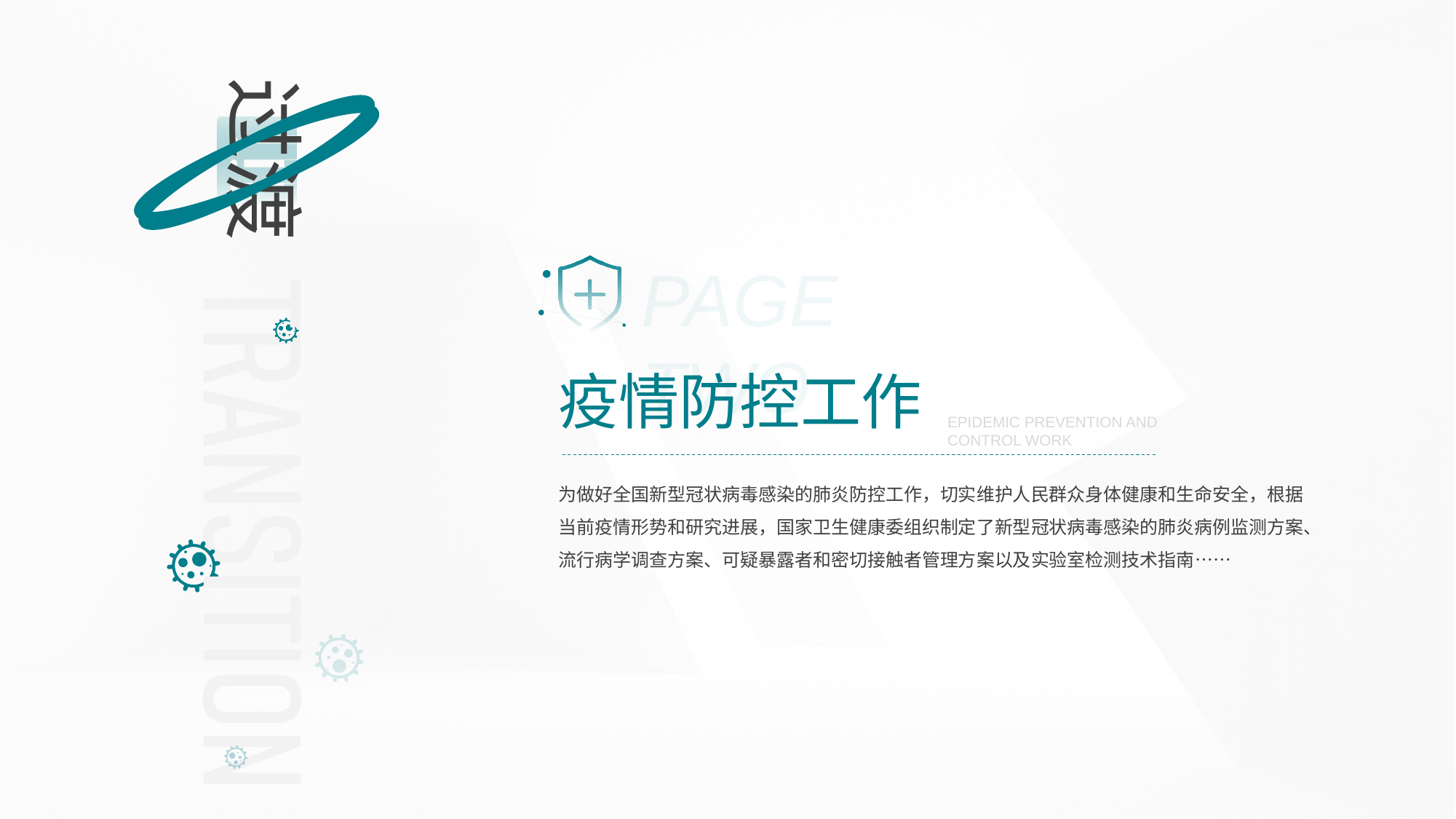

过渡

PAGE TWO

疫情防控工作

EPIDEMIC PREVENTION AND CONTROL WORK

为做好全国新型冠状病毒感染的肺炎防控工作，切实维护人民群众身体健康和生命安全，根据当前疫情形势和研究进展，国家卫生健康委组织制定了新型冠状病毒感染的肺炎病例监测方案、流行病学调查方案、可疑暴露者和密切接触者管理方案以及实验室检测技术指南……